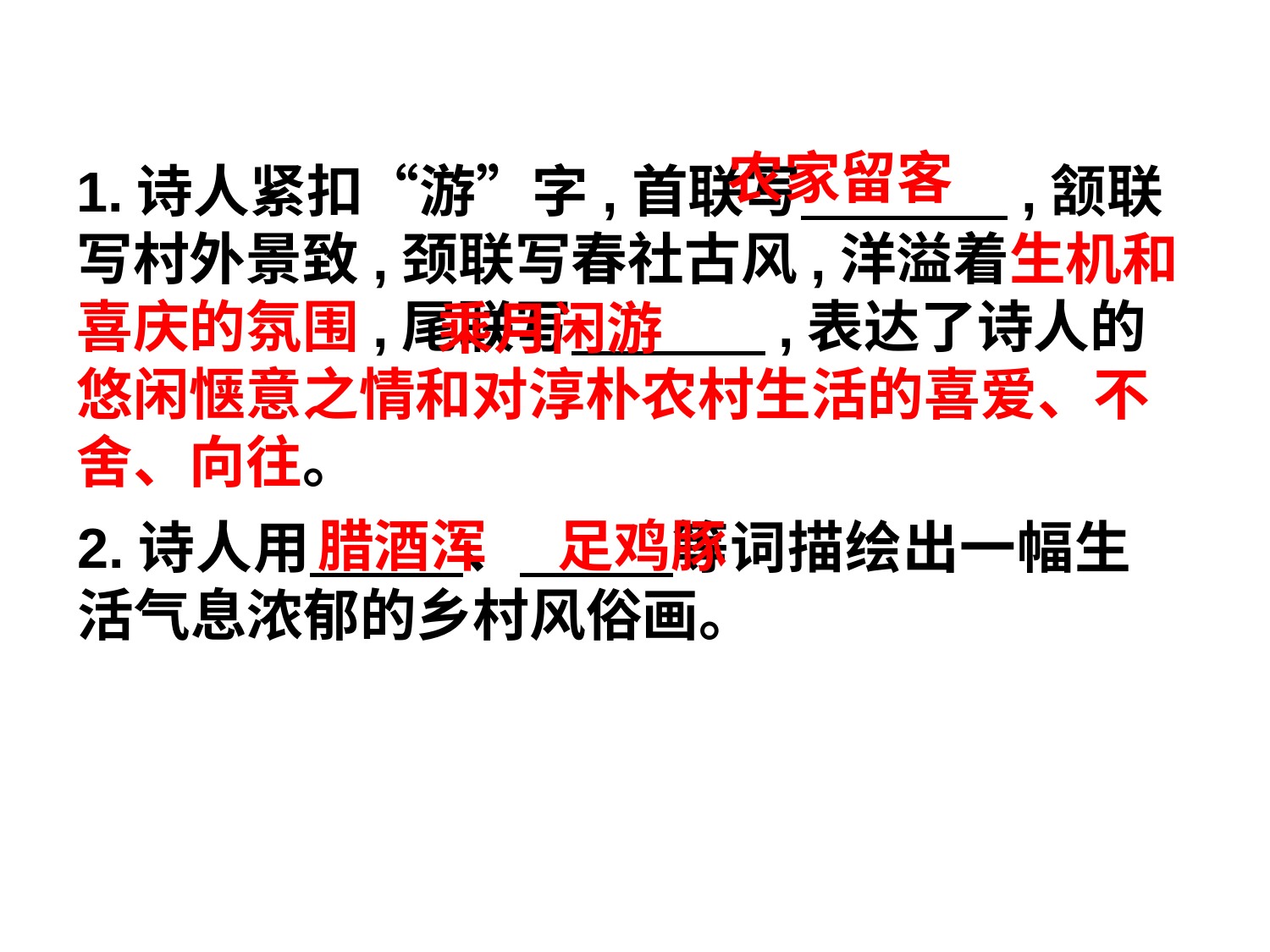

农家留客
1.诗人紧扣“游”字,首联写                ,颔联写村外景致,颈联写春社古风,洋溢着生机和喜庆的氛围,尾联写               ,表达了诗人的悠闲惬意之情和对淳朴农村生活的喜爱、不舍、向往。

乘月闲游
腊酒浑
足鸡豚
2.诗人用           、           等词描绘出一幅生活气息浓郁的乡村风俗画。